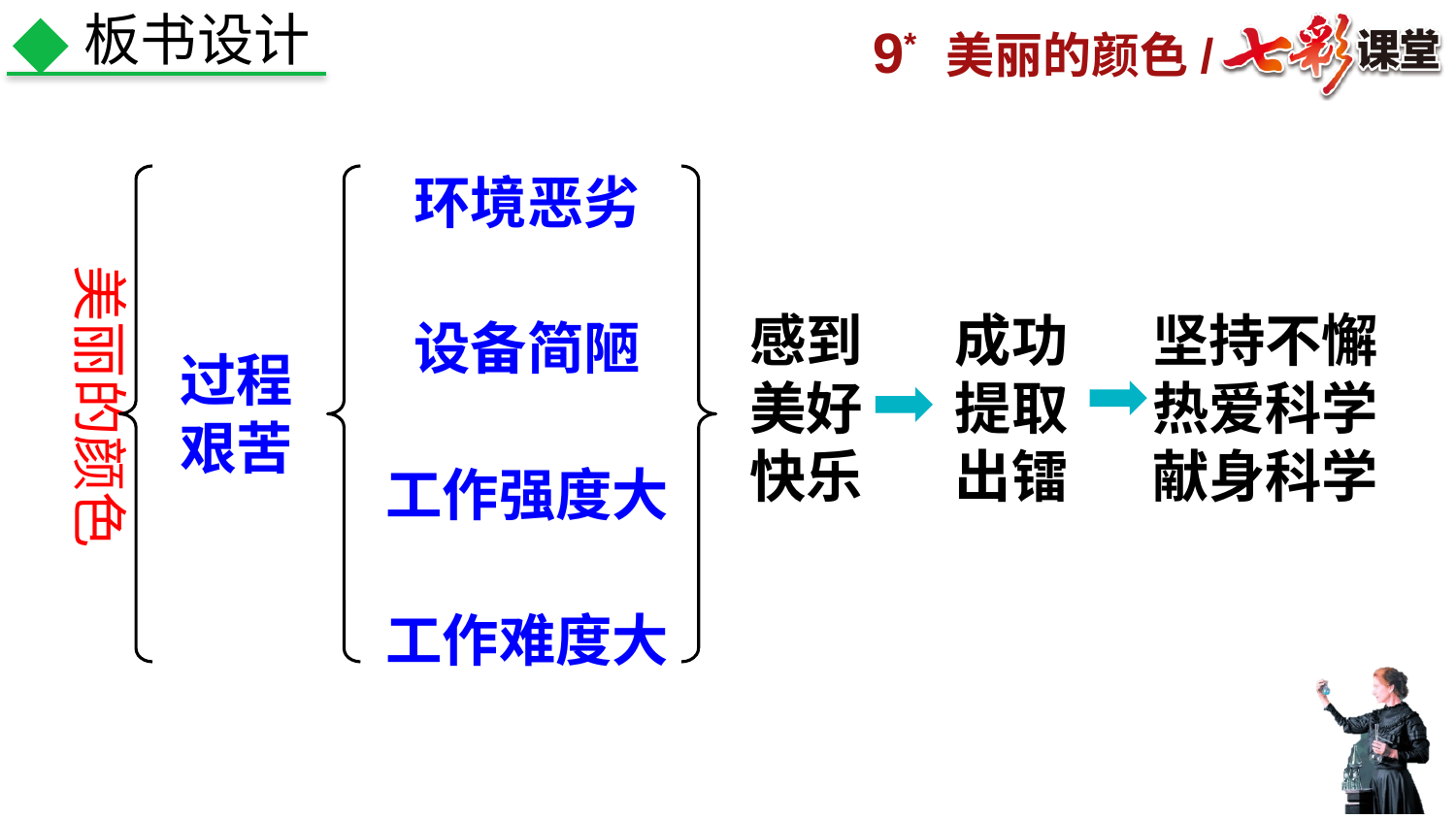

板书设计

环境恶劣

美丽的颜色
设备简陋
感到美好快乐
成功提取出镭
坚持不懈
热爱科学
献身科学
过程艰苦

工作强度大
工作难度大